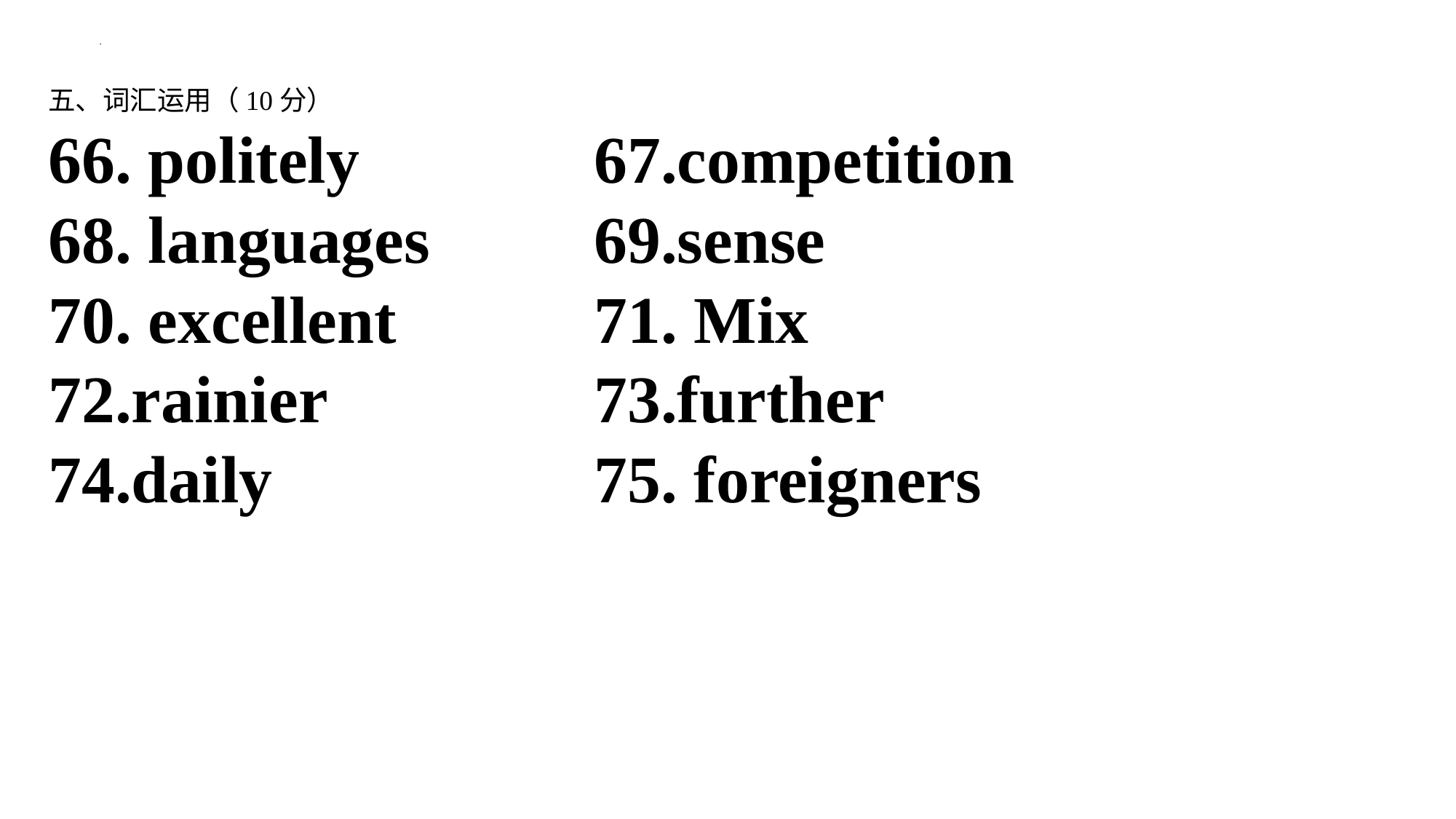

五、词汇运用（10分）
66. politely   		67.competition
68. languages  		69.sense
70. excellent		71. Mix
72.rainier   		73.further      74.daily     			75. foreigners